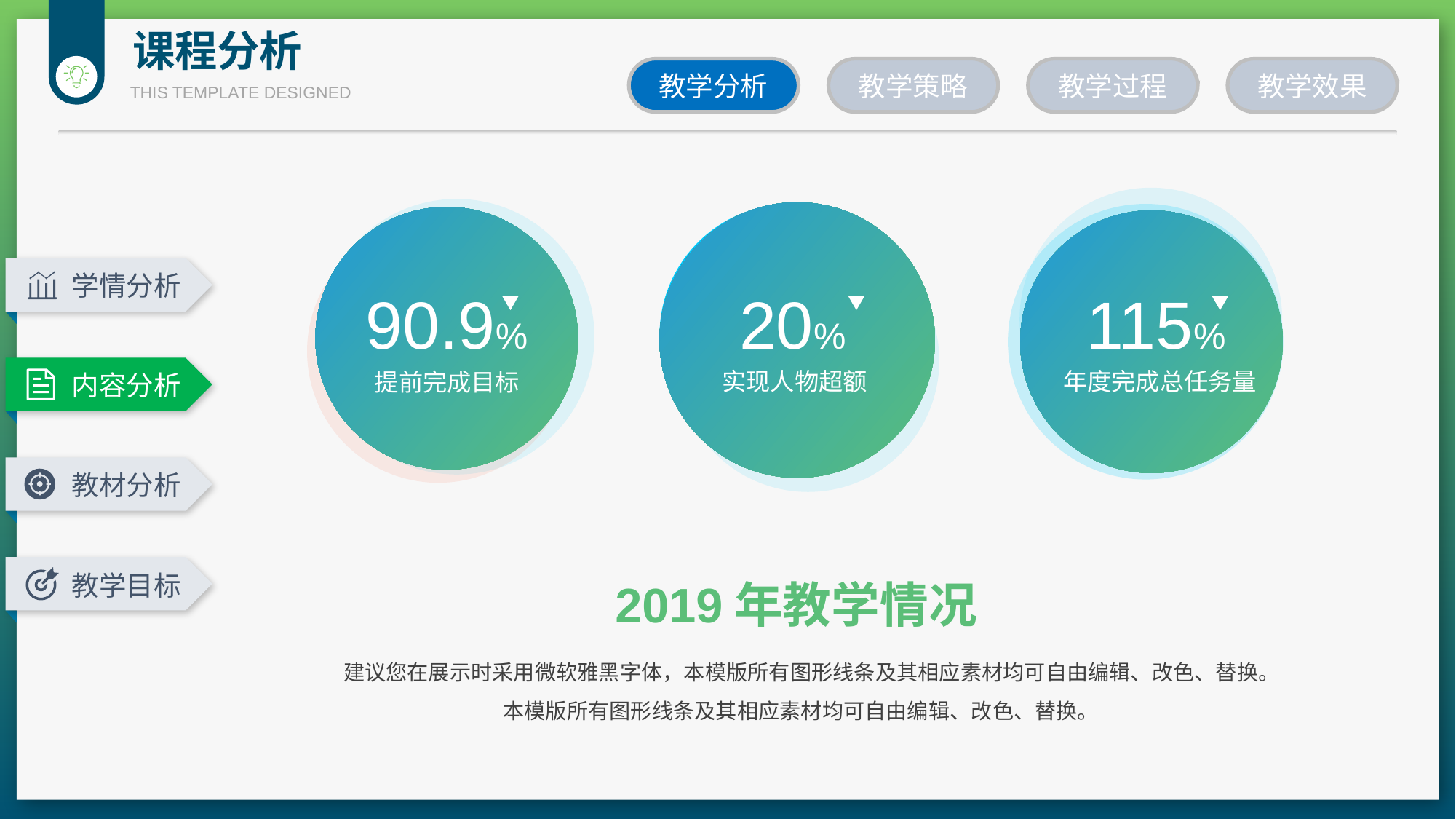

课程分析

教学分析
教学策略
教学过程
教学效果

THIS TEMPLATE DESIGNED

90.9%

提前完成目标
20%

实现人物超额
115%

年度完成总任务量

学情分析

内容分析

教材分析

教学目标

2019年教学情况
建议您在展示时采用微软雅黑字体，本模版所有图形线条及其相应素材均可自由编辑、改色、替换。本模版所有图形线条及其相应素材均可自由编辑、改色、替换。